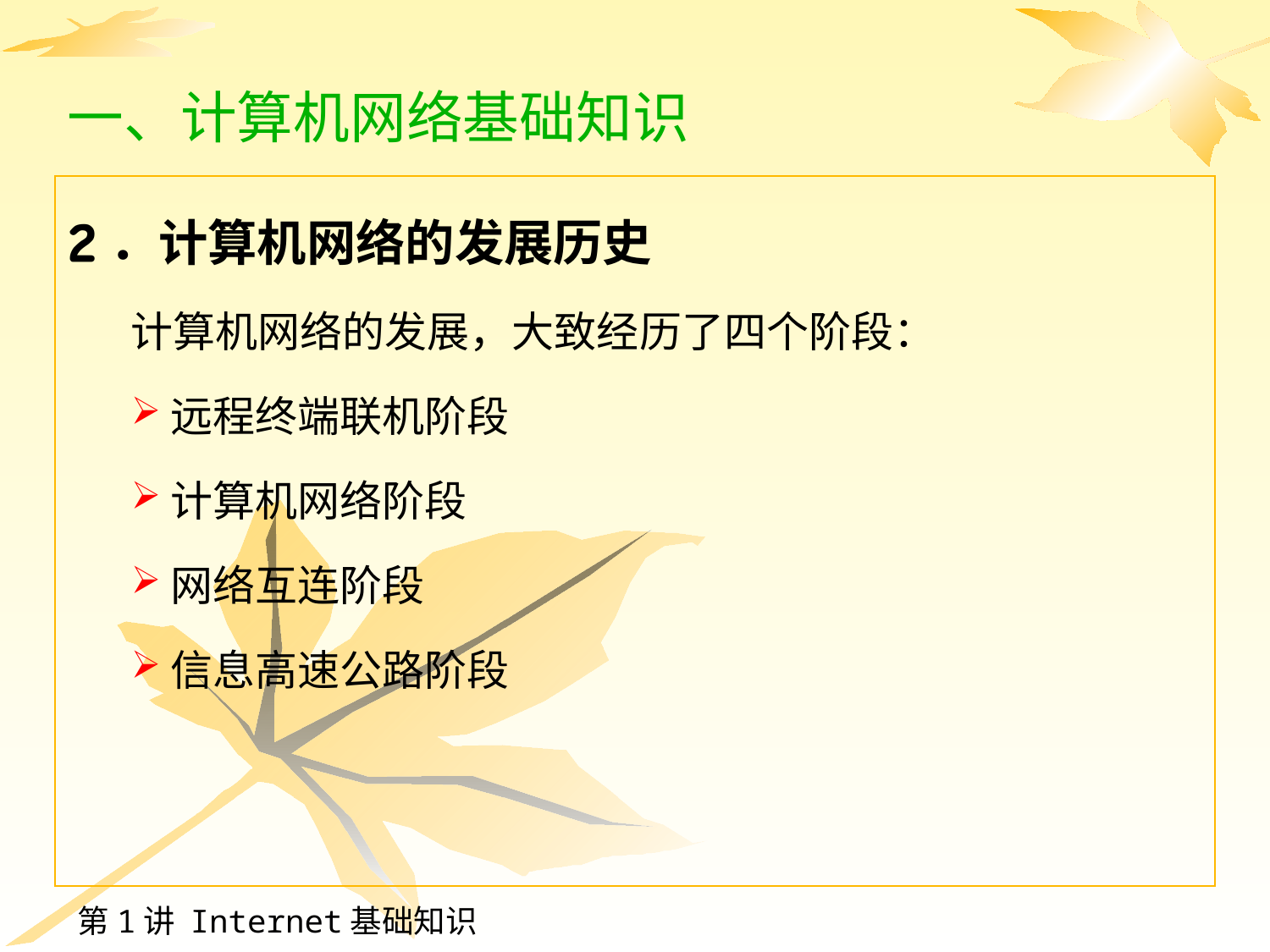

# 一、计算机网络基础知识
2．计算机网络的发展历史
计算机网络的发展，大致经历了四个阶段：
远程终端联机阶段
计算机网络阶段
网络互连阶段
信息高速公路阶段